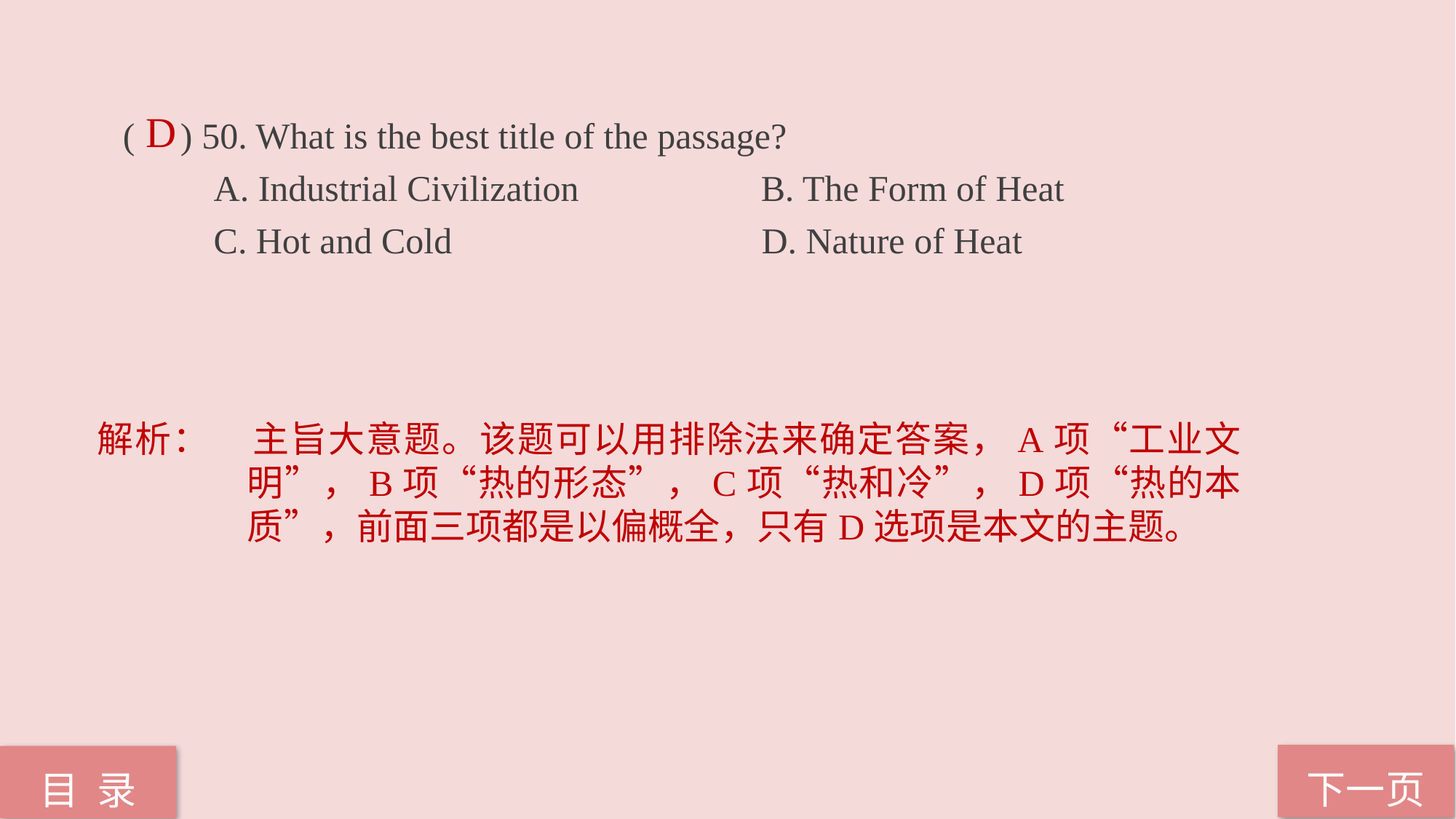

(     ) 50. What is the best title of the passage?
          A. Industrial Civilization                    B. The Form of Heat
          C. Hot and Cold                                  D. Nature of Heat
D
解析：	主旨大意题。该题可以用排除法来确定答案，A项“工业文明”，B项“热的形态”，C项“热和冷”，D项“热的本质”，前面三项都是以偏概全，只有D选项是本文的主题。